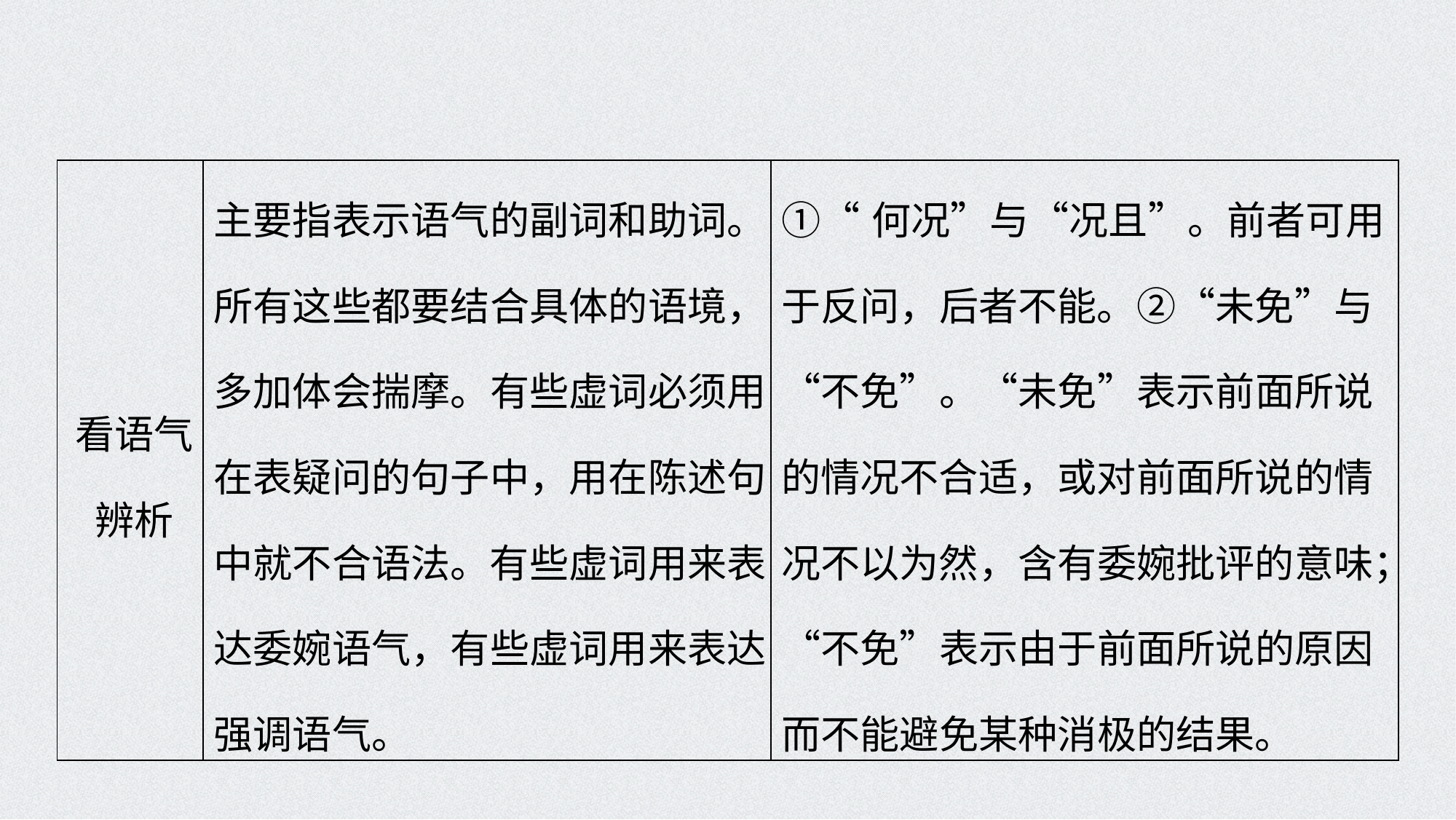

| 看语气辨析 | 主要指表示语气的副词和助词。所有这些都要结合具体的语境，多加体会揣摩。有些虚词必须用在表疑问的句子中，用在陈述句中就不合语法。有些虚词用来表达委婉语气，有些虚词用来表达强调语气。 | ①“何况”与“况且”。前者可用于反问，后者不能。②“未免”与“不免”。“未免”表示前面所说的情况不合适，或对前面所说的情况不以为然，含有委婉批评的意味；“不免”表示由于前面所说的原因而不能避免某种消极的结果。 |
| --- | --- | --- |